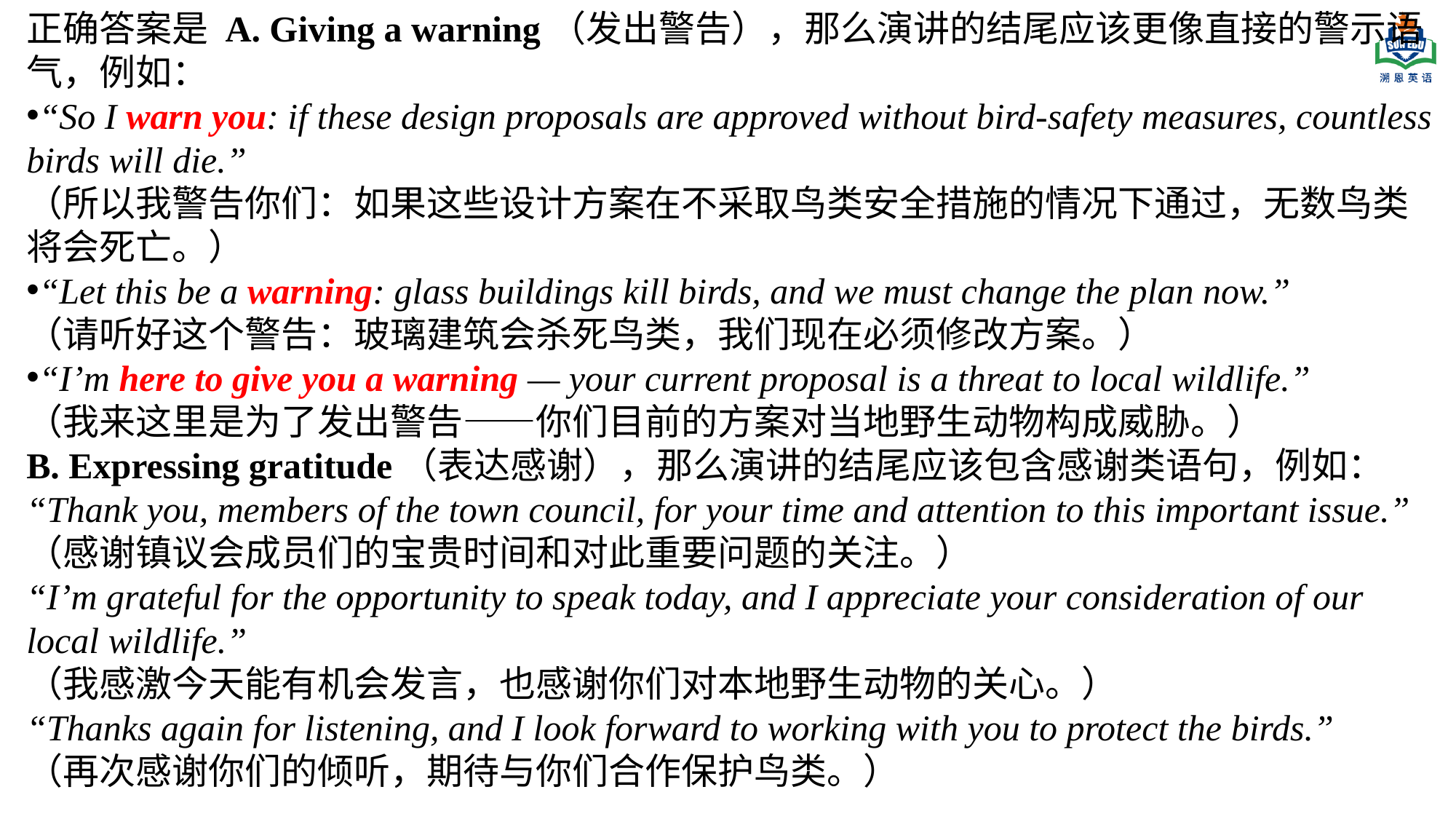

正确答案是 A. Giving a warning（发出警告），那么演讲的结尾应该更像直接的警示语气，例如：
“So I warn you: if these design proposals are approved without bird-safety measures, countless birds will die.”
（所以我警告你们：如果这些设计方案在不采取鸟类安全措施的情况下通过，无数鸟类将会死亡。）
“Let this be a warning: glass buildings kill birds, and we must change the plan now.”
（请听好这个警告：玻璃建筑会杀死鸟类，我们现在必须修改方案。）
“I’m here to give you a warning — your current proposal is a threat to local wildlife.”
（我来这里是为了发出警告——你们目前的方案对当地野生动物构成威胁。）
B. Expressing gratitude（表达感谢），那么演讲的结尾应该包含感谢类语句，例如：
“Thank you, members of the town council, for your time and attention to this important issue.”
（感谢镇议会成员们的宝贵时间和对此重要问题的关注。）
“I’m grateful for the opportunity to speak today, and I appreciate your consideration of our local wildlife.”
（我感激今天能有机会发言，也感谢你们对本地野生动物的关心。）
“Thanks again for listening, and I look forward to working with you to protect the birds.”
（再次感谢你们的倾听，期待与你们合作保护鸟类。）